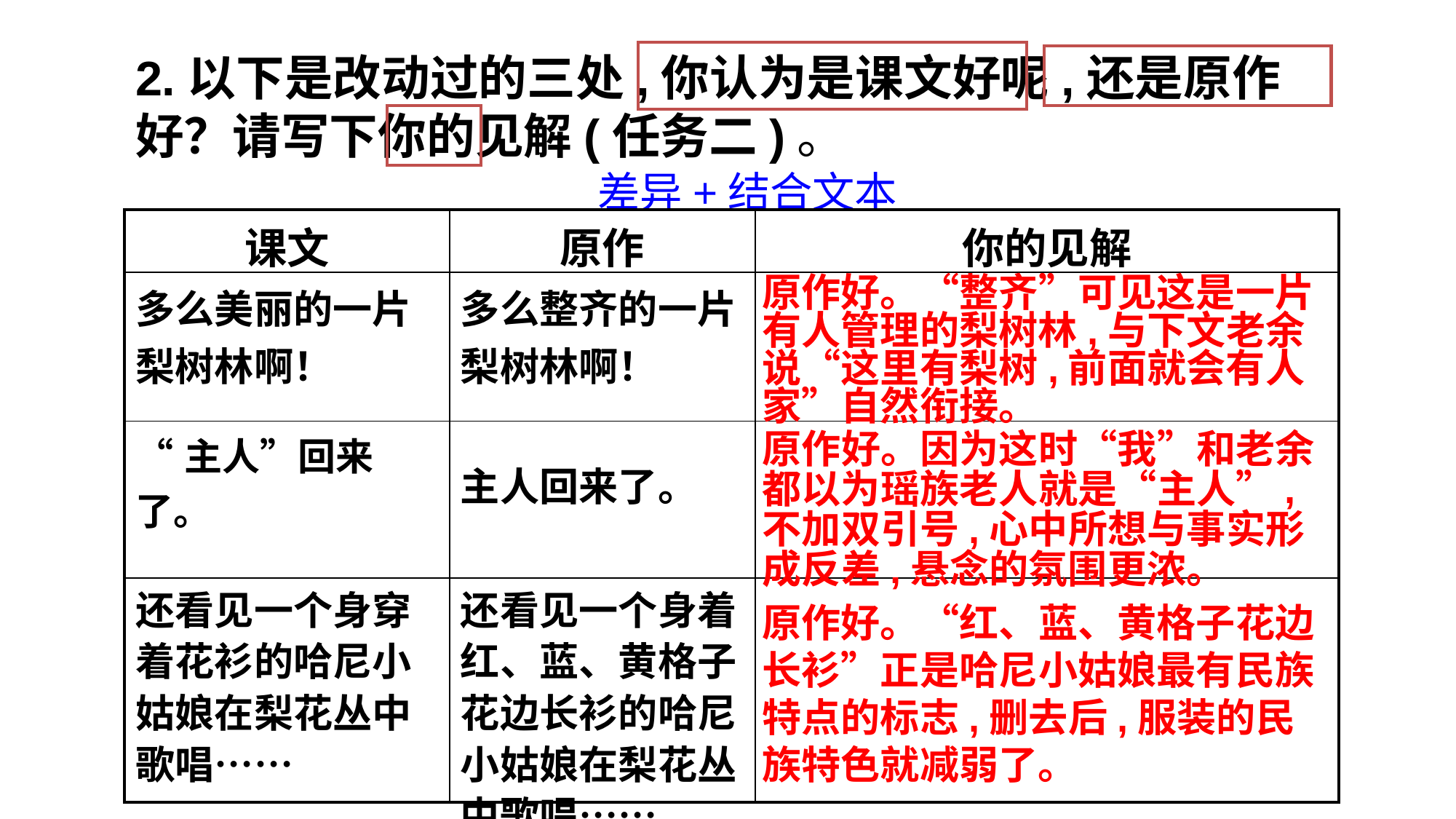

2.以下是改动过的三处,你认为是课文好呢,还是原作好？请写下你的见解(任务二)。

差异+结合文本
| 课文 | 原作 | 你的见解 |
| --- | --- | --- |
| 多么美丽的一片梨树林啊！ | 多么整齐的一片梨树林啊！ |  |
| “主人”回来了。 | 主人回来了。 |  |
| 还看见一个身穿着花衫的哈尼小姑娘在梨花丛中歌唱…… | 还看见一个身着红、蓝、黄格子花边长衫的哈尼小姑娘在梨花丛中歌唱…… |  |
原作好。“整齐”可见这是一片有人管理的梨树林,与下文老余说“这里有梨树,前面就会有人家”自然衔接。
原作好。因为这时“我”和老余都以为瑶族老人就是“主人”,不加双引号,心中所想与事实形成反差,悬念的氛围更浓。
原作好。“红、蓝、黄格子花边长衫”正是哈尼小姑娘最有民族特点的标志,删去后,服装的民族特色就减弱了。